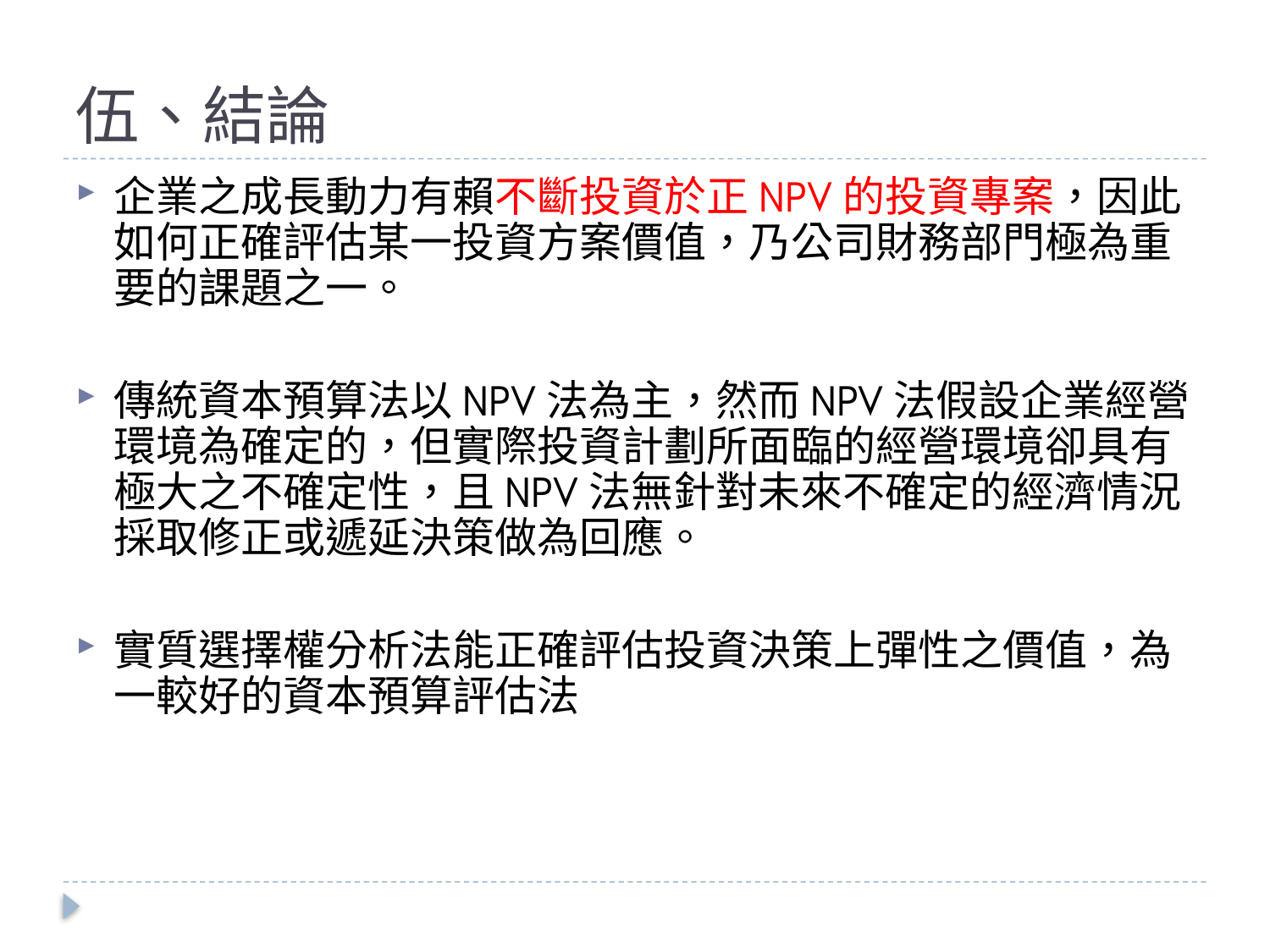

# 伍、結論
企業之成長動力有賴不斷投資於正NPV的投資專案，因此如何正確評估某一投資方案價值，乃公司財務部門極為重要的課題之一。

傳統資本預算法以NPV法為主，然而NPV法假設企業經營環境為確定的，但實際投資計劃所面臨的經營環境卻具有極大之不確定性，且NPV法無針對未來不確定的經濟情況採取修正或遞延決策做為回應。

實質選擇權分析法能正確評估投資決策上彈性之價值，為一較好的資本預算評估法